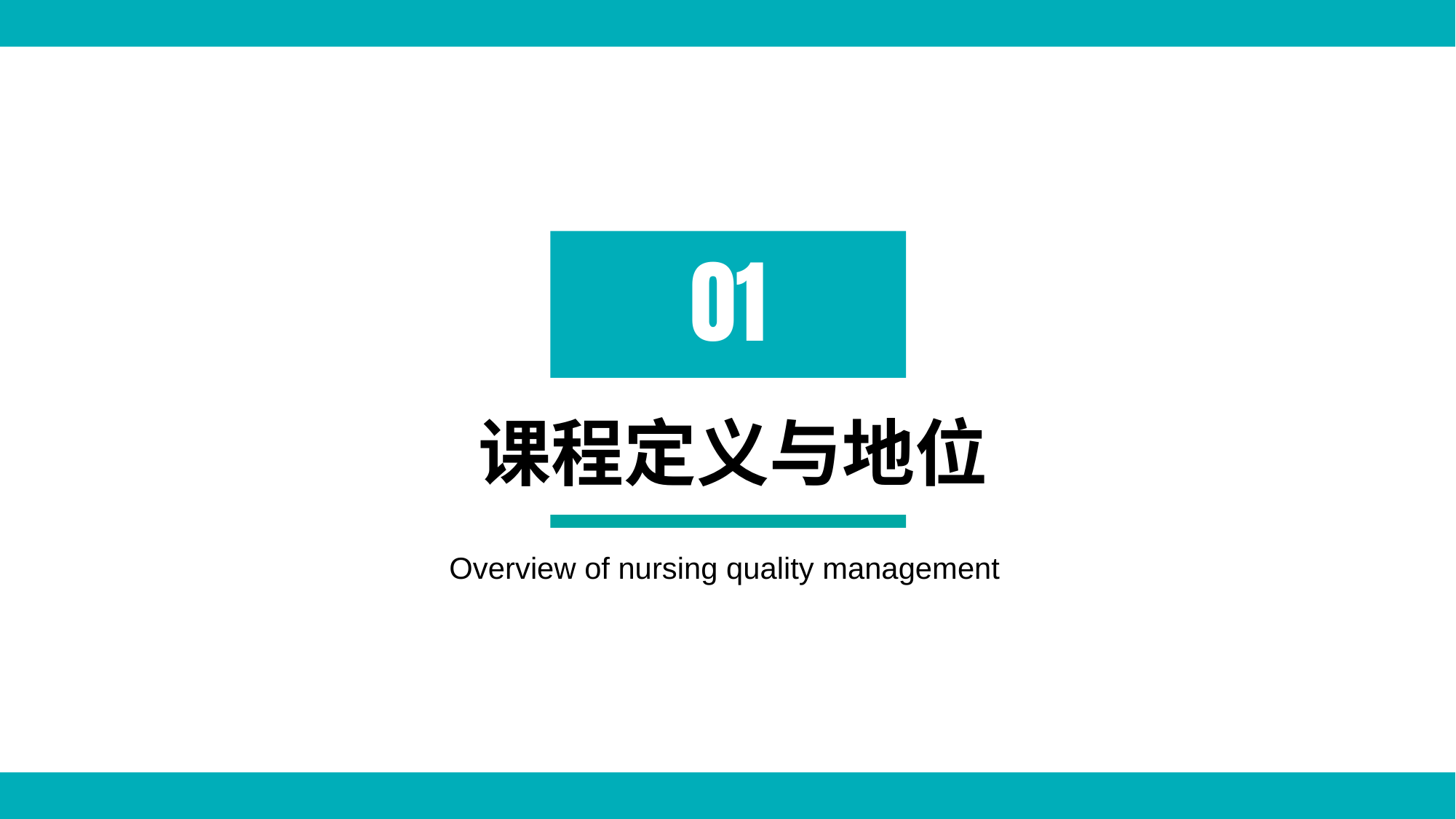

01
课程定义与地位

Overview of nursing quality management